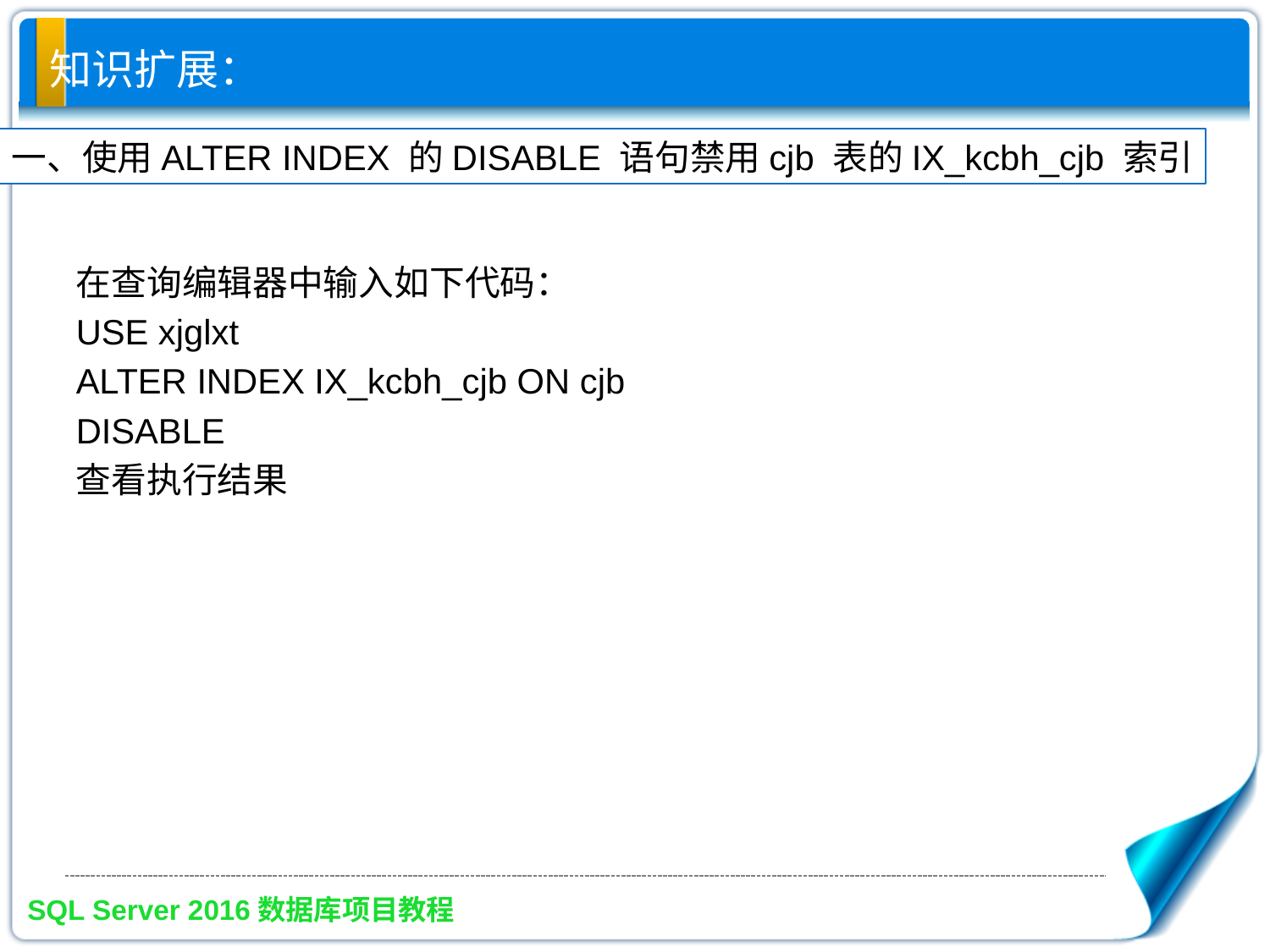

# 知识扩展：
一、使用ALTER INDEX 的DISABLE 语句禁用cjb 表的IX_kcbh_cjb 索引
在查询编辑器中输入如下代码：
USE xjglxt
ALTER INDEX IX_kcbh_cjb ON cjb
DISABLE
查看执行结果